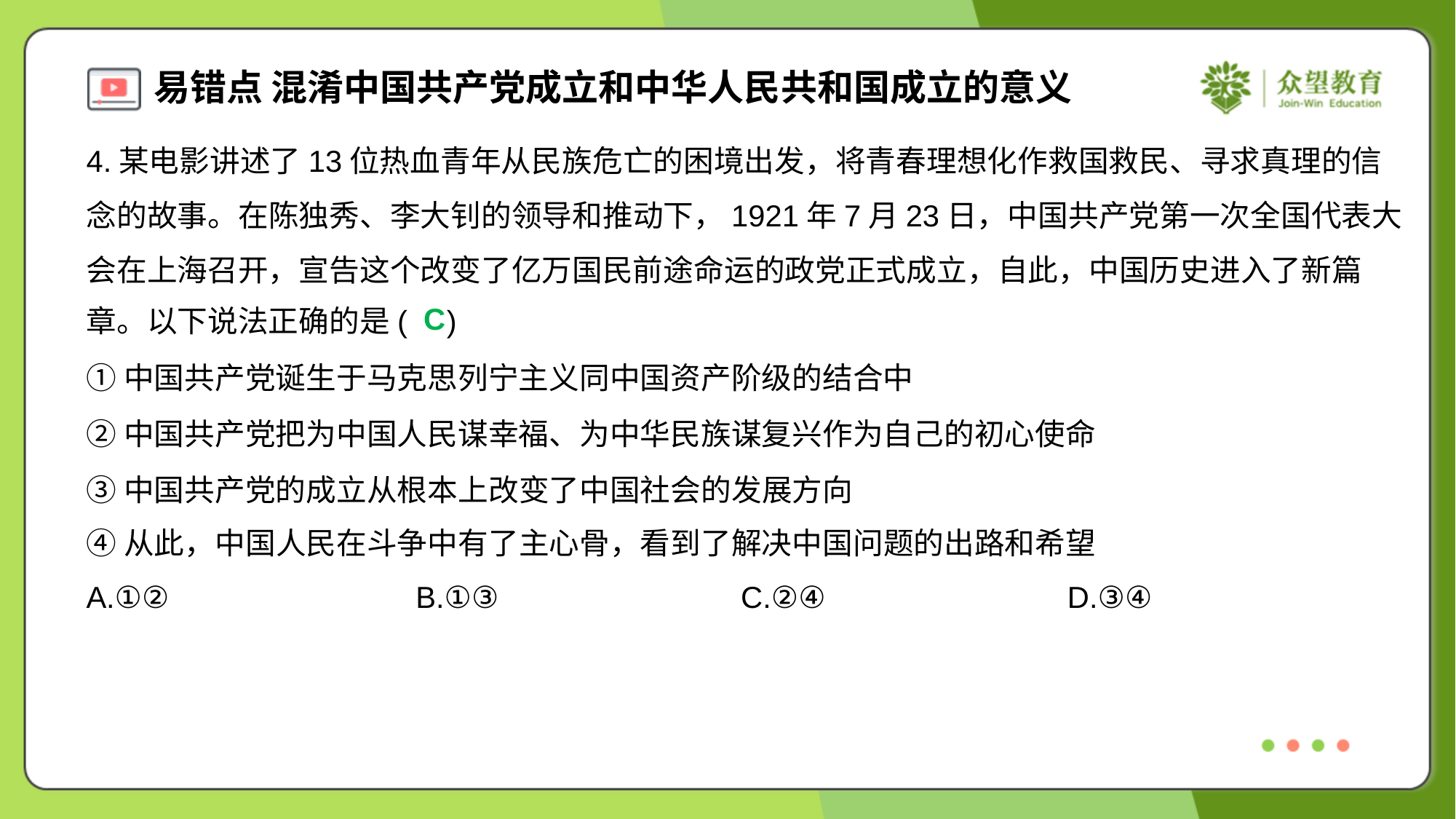

4.某电影讲述了13位热血青年从民族危亡的困境出发，将青春理想化作救国救民、寻求真理的信
念的故事。在陈独秀、李大钊的领导和推动下，1921年7月23日，中国共产党第一次全国代表大
会在上海召开，宣告这个改变了亿万国民前途命运的政党正式成立，自此，中国历史进入了新篇
章。以下说法正确的是(     )
C
①中国共产党诞生于马克思列宁主义同中国资产阶级的结合中
②中国共产党把为中国人民谋幸福、为中华民族谋复兴作为自己的初心使命
③中国共产党的成立从根本上改变了中国社会的发展方向
④从此，中国人民在斗争中有了主心骨，看到了解决中国问题的出路和希望
A.①②	B.①③	C.②④	D.③④